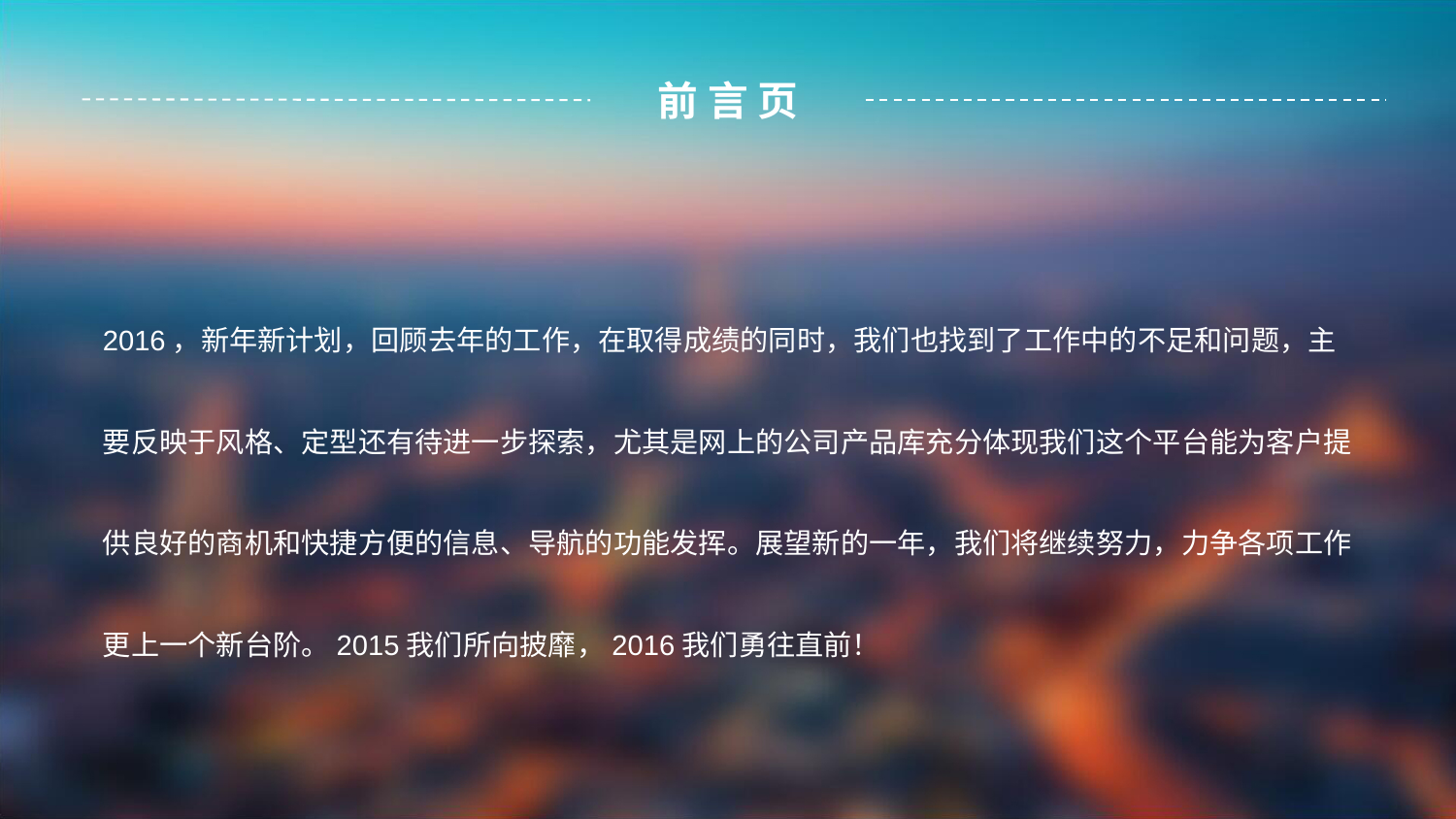

前 言 页
2016，新年新计划，回顾去年的工作，在取得成绩的同时，我们也找到了工作中的不足和问题，主要反映于风格、定型还有待进一步探索，尤其是网上的公司产品库充分体现我们这个平台能为客户提供良好的商机和快捷方便的信息、导航的功能发挥。展望新的一年，我们将继续努力，力争各项工作更上一个新台阶。2015我们所向披靡，2016我们勇往直前！